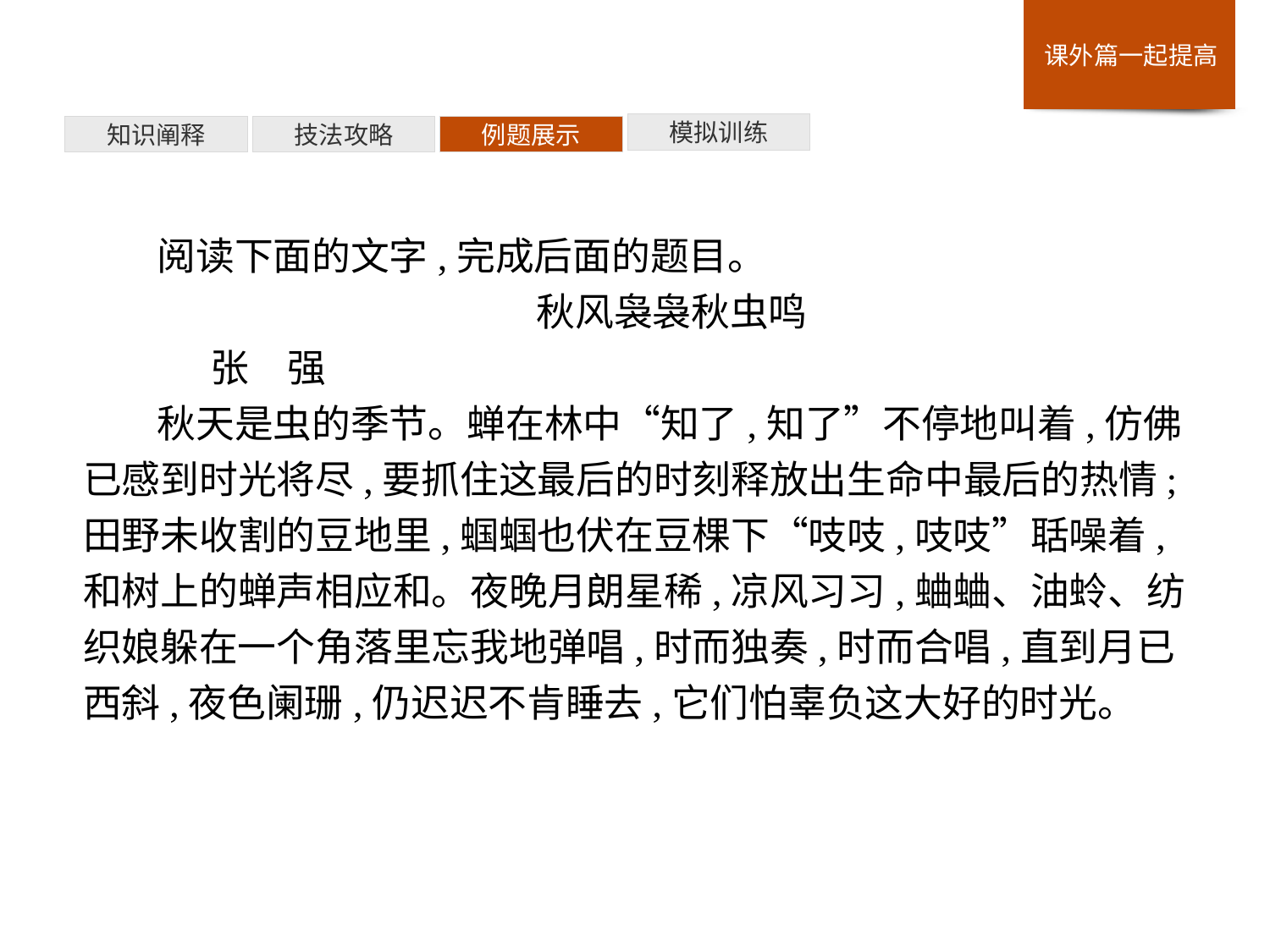

模拟训练
例题展示
技法攻略
知识阐释
阅读下面的文字,完成后面的题目。
秋风袅袅秋虫鸣
	张　强
秋天是虫的季节。蝉在林中“知了,知了”不停地叫着,仿佛已感到时光将尽,要抓住这最后的时刻释放出生命中最后的热情;田野未收割的豆地里,蝈蝈也伏在豆棵下“吱吱,吱吱”聒噪着,和树上的蝉声相应和。夜晚月朗星稀,凉风习习,蛐蛐、油蛉、纺织娘躲在一个角落里忘我地弹唱,时而独奏,时而合唱,直到月已西斜,夜色阑珊,仍迟迟不肯睡去,它们怕辜负这大好的时光。